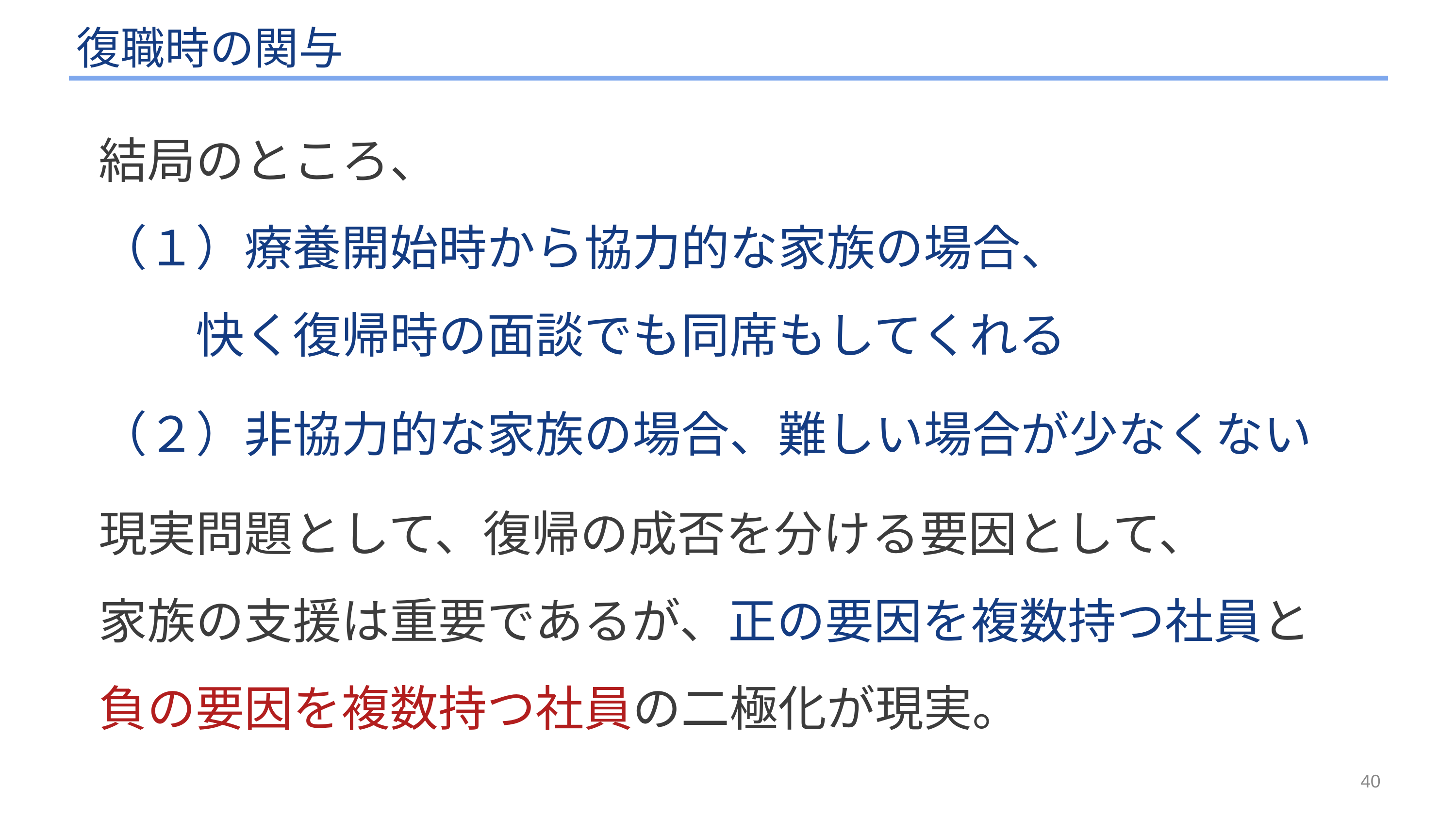

# 復職時の関与
結局のところ、
（１）療養開始時から協力的な家族の場合、
　　快く復帰時の面談でも同席もしてくれる
（２）非協力的な家族の場合、難しい場合が少なくない
現実問題として、復帰の成否を分ける要因として、
家族の支援は重要であるが、正の要因を複数持つ社員と
負の要因を複数持つ社員の二極化が現実。
40